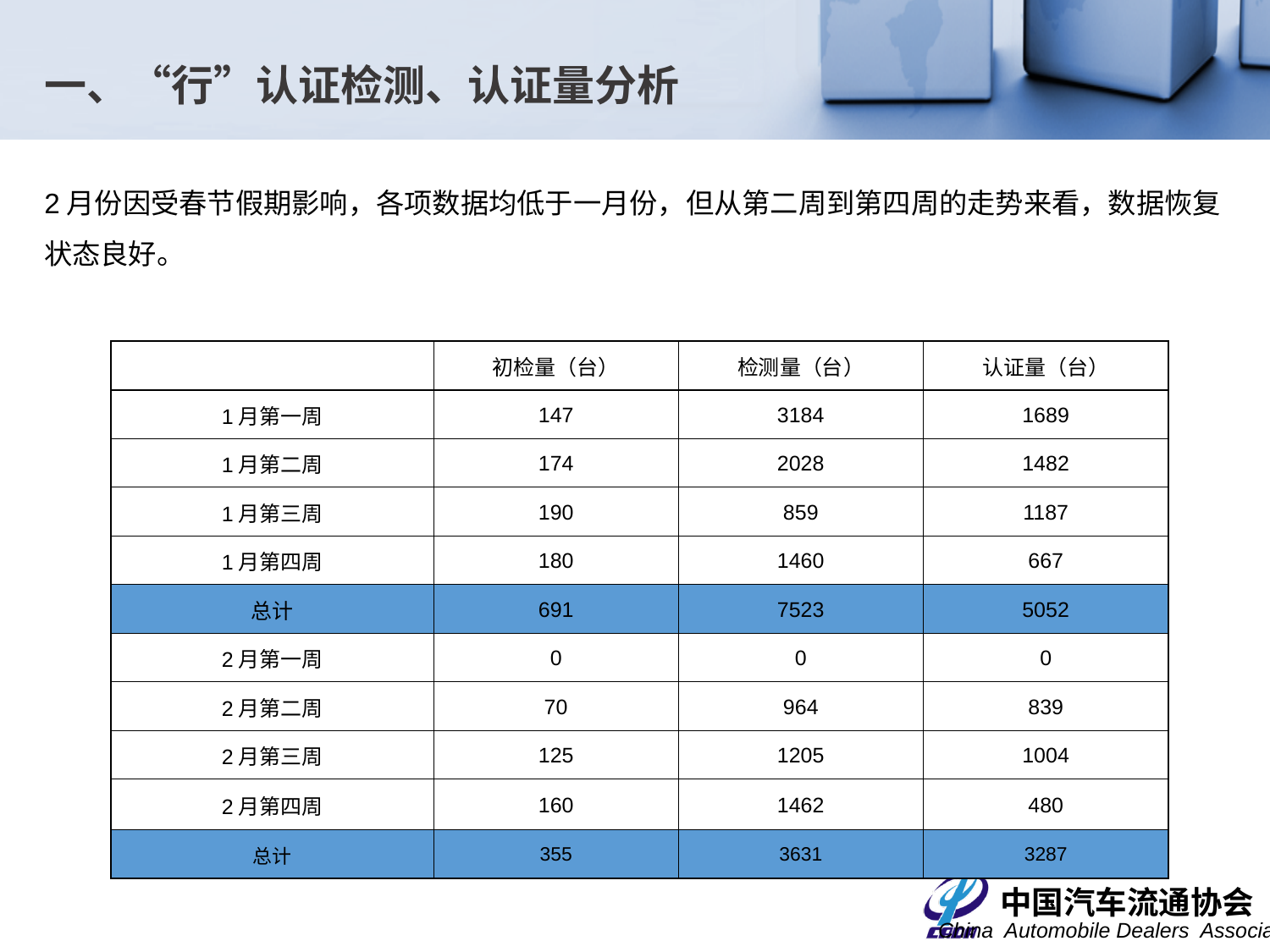

一、“行”认证检测、认证量分析
2月份因受春节假期影响，各项数据均低于一月份，但从第二周到第四周的走势来看，数据恢复状态良好。
|  | 初检量（台） | 检测量（台） | 认证量（台） |
| --- | --- | --- | --- |
| 1月第一周 | 147 | 3184 | 1689 |
| 1月第二周 | 174 | 2028 | 1482 |
| 1月第三周 | 190 | 859 | 1187 |
| 1月第四周 | 180 | 1460 | 667 |
| 总计 | 691 | 7523 | 5052 |
| 2月第一周 | 0 | 0 | 0 |
| 2月第二周 | 70 | 964 | 839 |
| 2月第三周 | 125 | 1205 | 1004 |
| 2月第四周 | 160 | 1462 | 480 |
| 总计 | 355 | 3631 | 3287 |